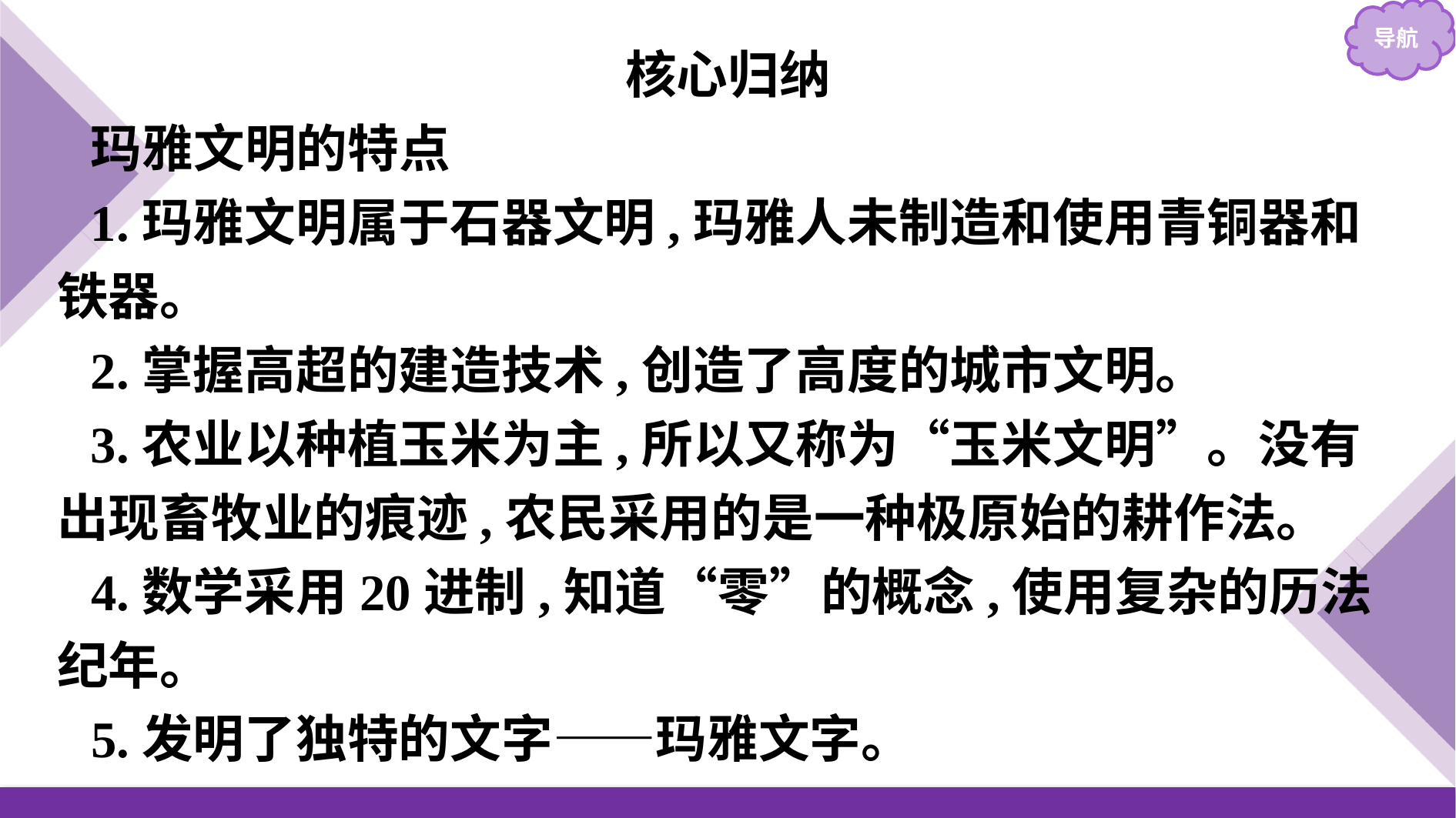

核心归纳
玛雅文明的特点
1.玛雅文明属于石器文明,玛雅人未制造和使用青铜器和铁器。
2.掌握高超的建造技术,创造了高度的城市文明。
3.农业以种植玉米为主,所以又称为“玉米文明”。没有出现畜牧业的痕迹,农民采用的是一种极原始的耕作法。
4.数学采用20进制,知道“零”的概念,使用复杂的历法纪年。
5.发明了独特的文字——玛雅文字。